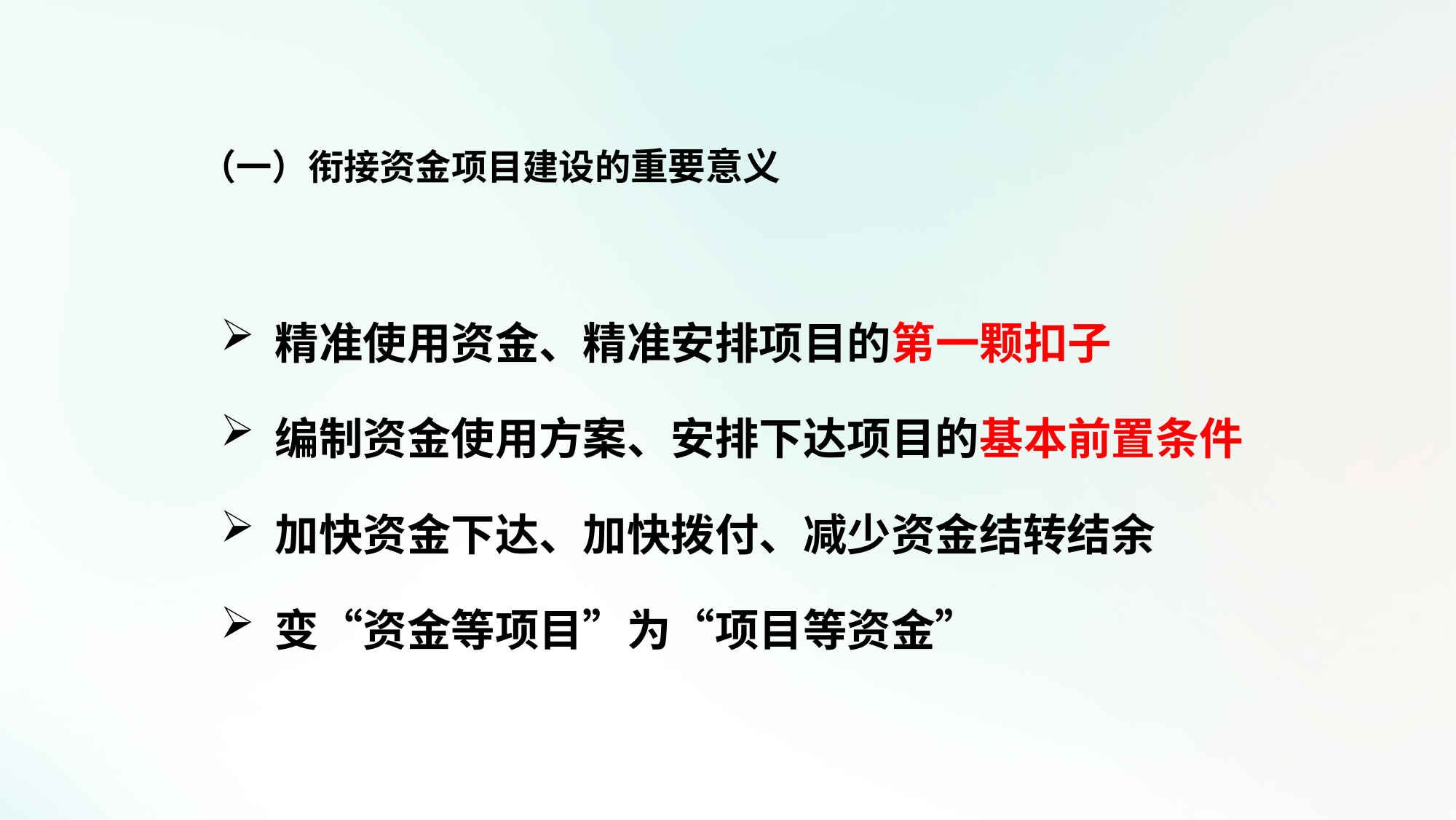

# （一）衔接资金项目建设的重要意义
精准使用资金、精准安排项目的第一颗扣子
编制资金使用方案、安排下达项目的基本前置条件
加快资金下达、加快拨付、减少资金结转结余
变“资金等项目”为“项目等资金”